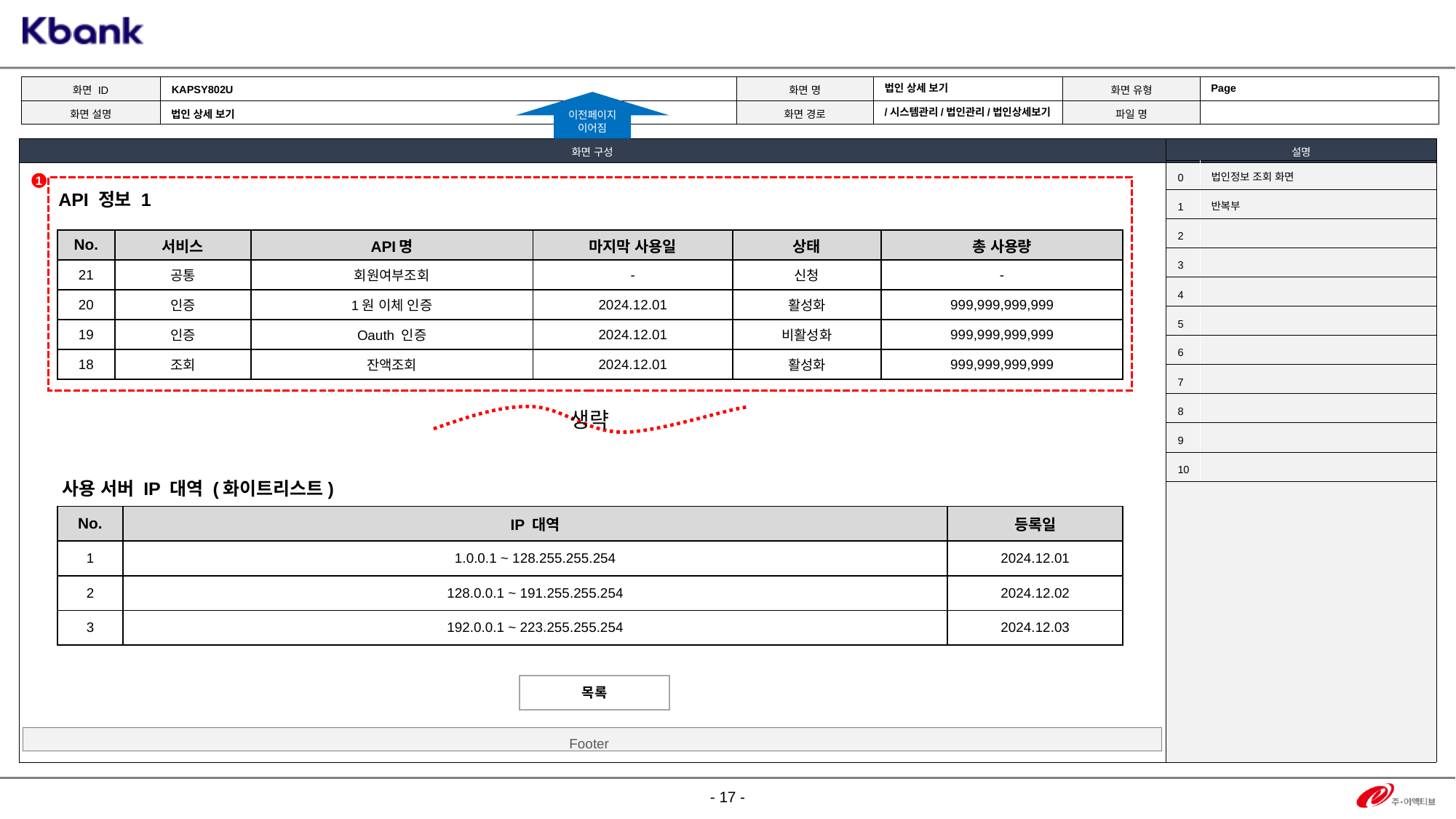

KAPSY802U
Page
법인 상세 보기
이전페이지
이어짐
/시스템관리/법인관리/법인상세보기

법인 상세 보기
| 0 | 법인정보 조회 화면 |
| --- | --- |
| 1 | 반복부 |
| 2 |  |
| 3 |  |
| 4 |  |
| 5 |  |
| 6 |  |
| 7 |  |
| 8 |  |
| 9 |  |
| 10 |  |
1

API 정보 1
| No. | 서비스 | API명 | 마지막 사용일 | 상태 | 총 사용량 |
| --- | --- | --- | --- | --- | --- |
| 21 | 공통 | 회원여부조회 | - | 신청 | - |
| 20 | 인증 | 1원 이체 인증 | 2024.12.01 | 활성화 | 999,999,999,999 |
| 19 | 인증 | Oauth 인증 | 2024.12.01 | 비활성화 | 999,999,999,999 |
| 18 | 조회 | 잔액조회 | 2024.12.01 | 활성화 | 999,999,999,999 |
생략
사용 서버 IP 대역 (화이트리스트)
| No. | IP 대역 | 등록일 |
| --- | --- | --- |
| 1 | 1.0.0.1 ~ 128.255.255.254 | 2024.12.01 |
| 2 | 128.0.0.1 ~ 191.255.255.254 | 2024.12.02 |
| 3 | 192.0.0.1 ~ 223.255.255.254 | 2024.12.03 |
목록
Footer